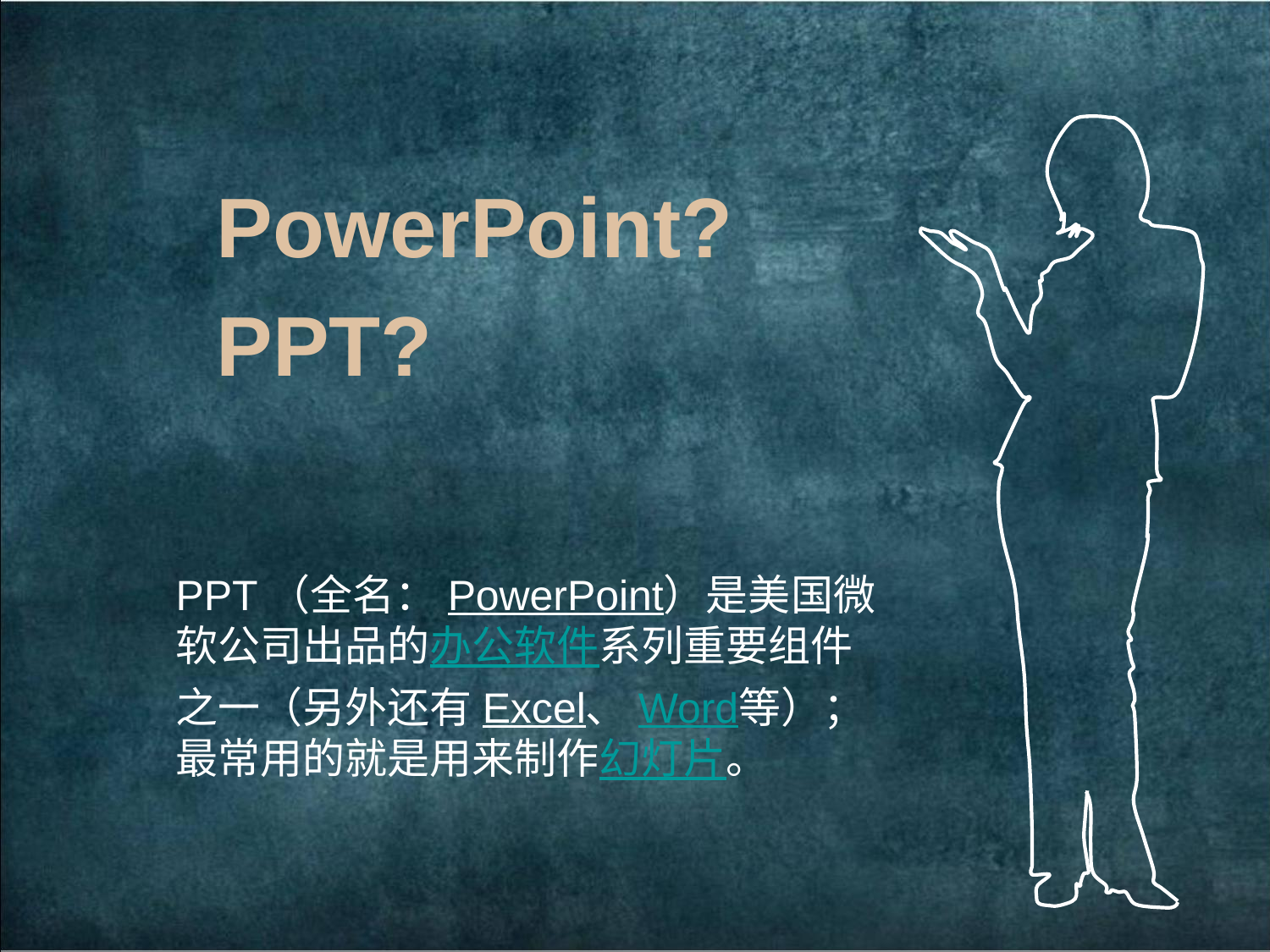

PowerPoint?
PPT?

PPT（全名：PowerPoint）是美国微软公司出品的办公软件系列重要组件之一（另外还有Excel、Word等）；最常用的就是用来制作幻灯片。